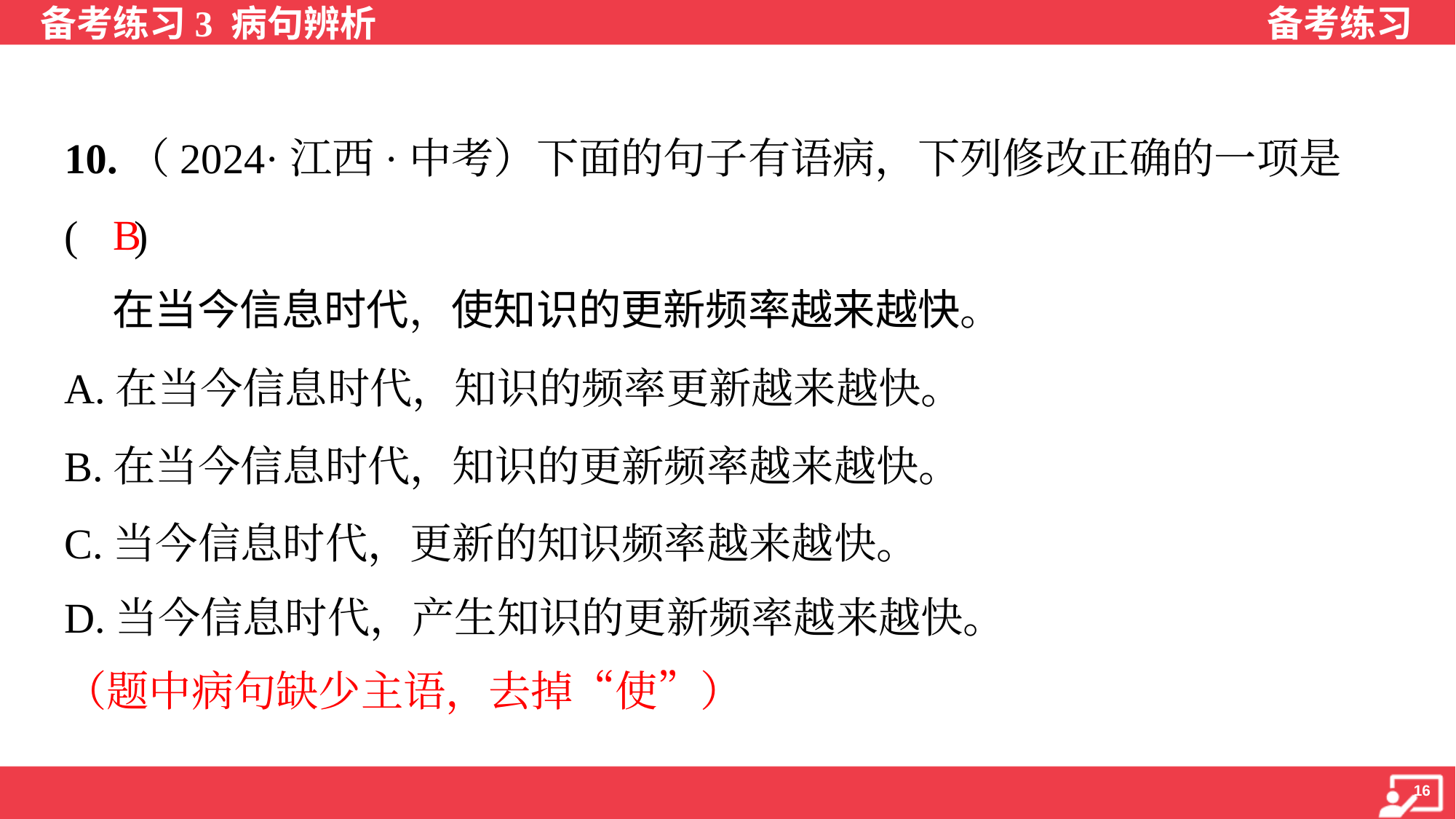

10.（2024·江西·中考）下面的句子有语病，下列修改正确的一项是
(     )
    在当今信息时代，使知识的更新频率越来越快。
B
A.在当今信息时代，知识的频率更新越来越快。
B.在当今信息时代，知识的更新频率越来越快。
C.当今信息时代，更新的知识频率越来越快。
D.当今信息时代，产生知识的更新频率越来越快。
（题中病句缺少主语，去掉“使”）